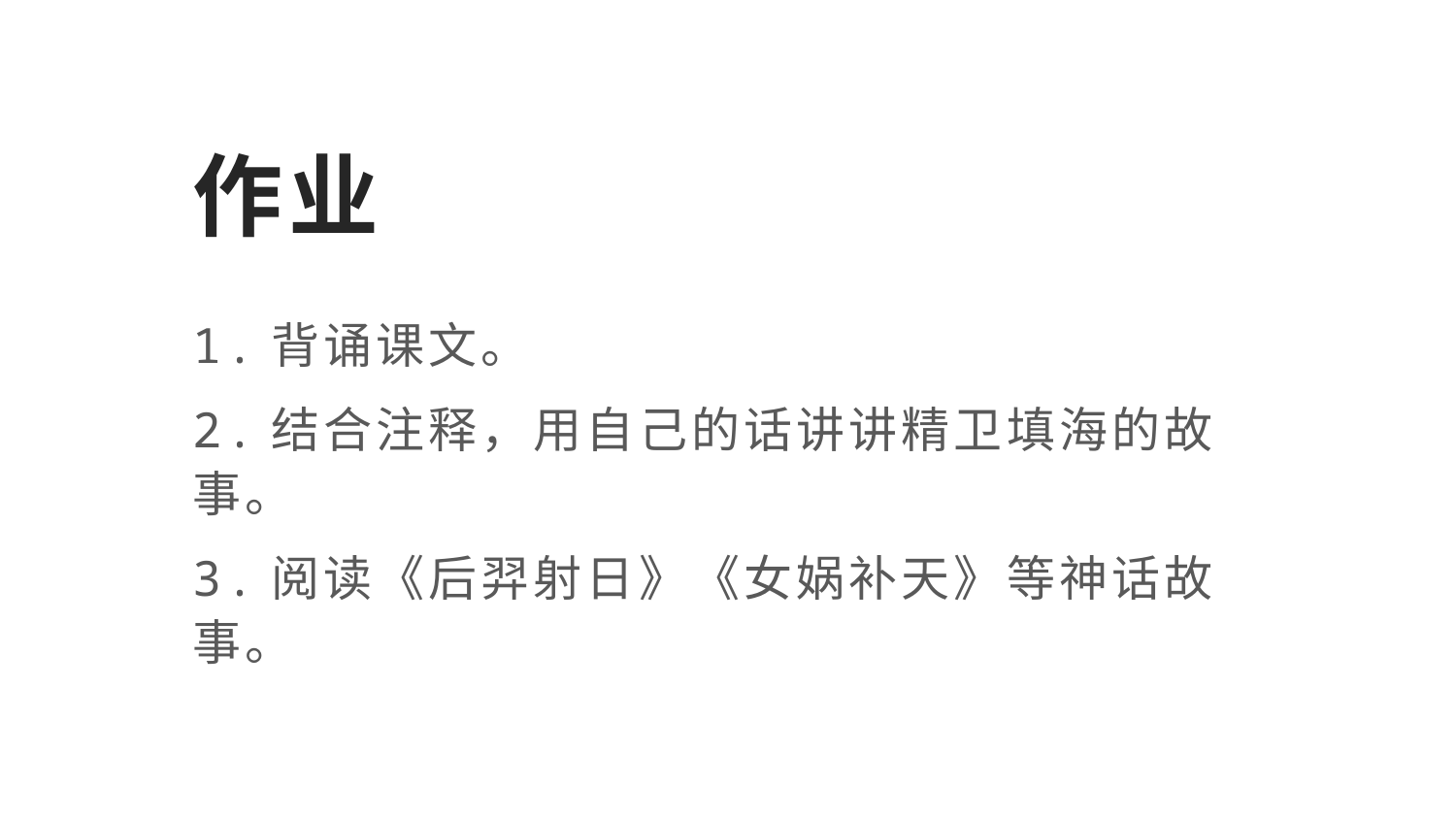

# 作业
1.背诵课文。
2.结合注释，用自己的话讲讲精卫填海的故事。
3.阅读《后羿射日》《女娲补天》等神话故事。